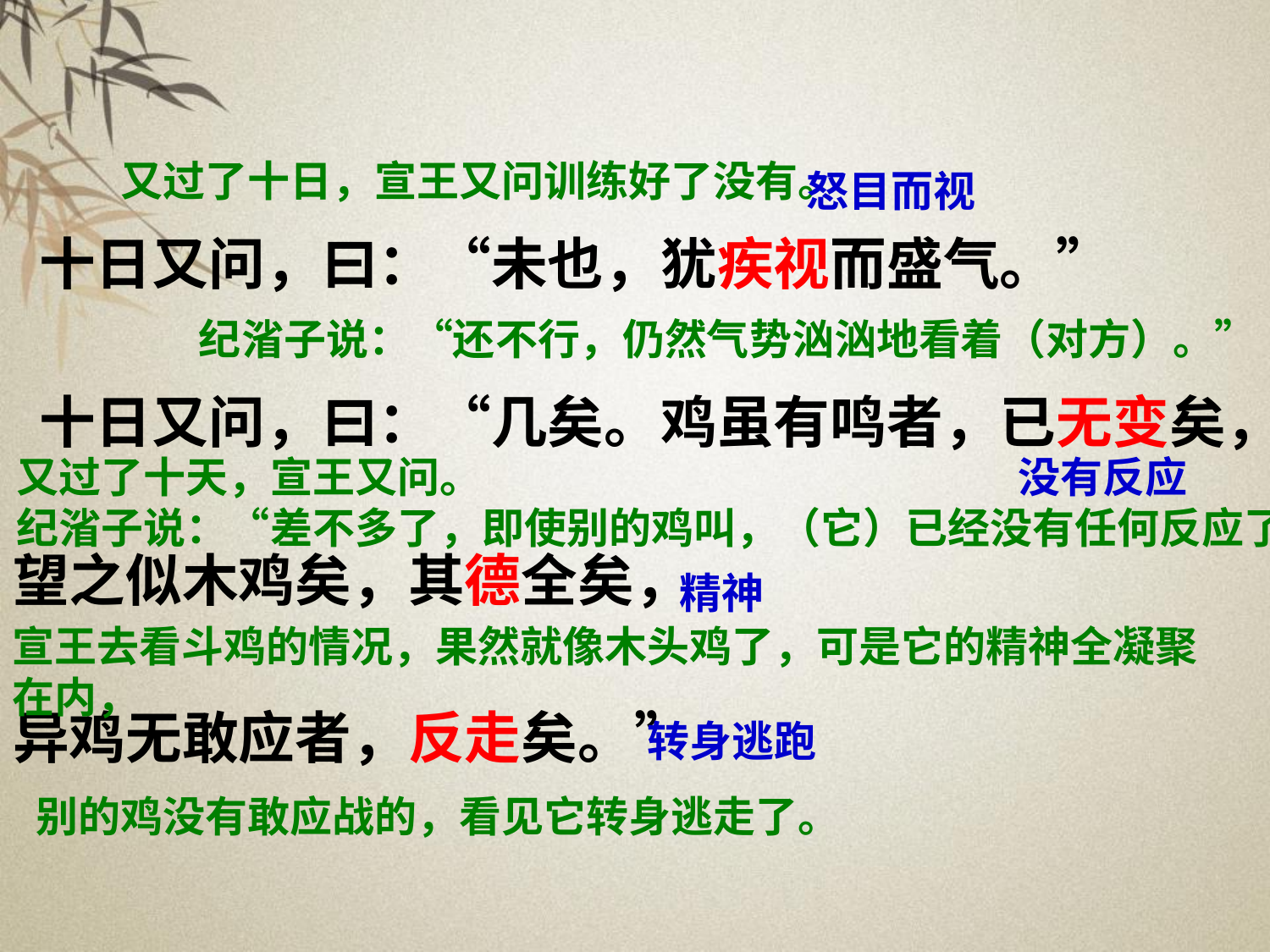

又过了十日，宣王又问训练好了没有。
怒目而视
 十日又问，曰：“未也，犹疾视而盛气。”

 十日又问，曰：“几矣。鸡虽有鸣者，已无变矣，

望之似木鸡矣，其德全矣，

异鸡无敢应者，反走矣。”
 纪渻子说：“还不行，仍然气势汹汹地看着（对方）。”
又过了十天，宣王又问。
纪渻子说：“差不多了，即使别的鸡叫，（它）已经没有任何反应了。”
没有反应
精神
宣王去看斗鸡的情况，果然就像木头鸡了，可是它的精神全凝聚
在内，
转身逃跑
别的鸡没有敢应战的，看见它转身逃走了。